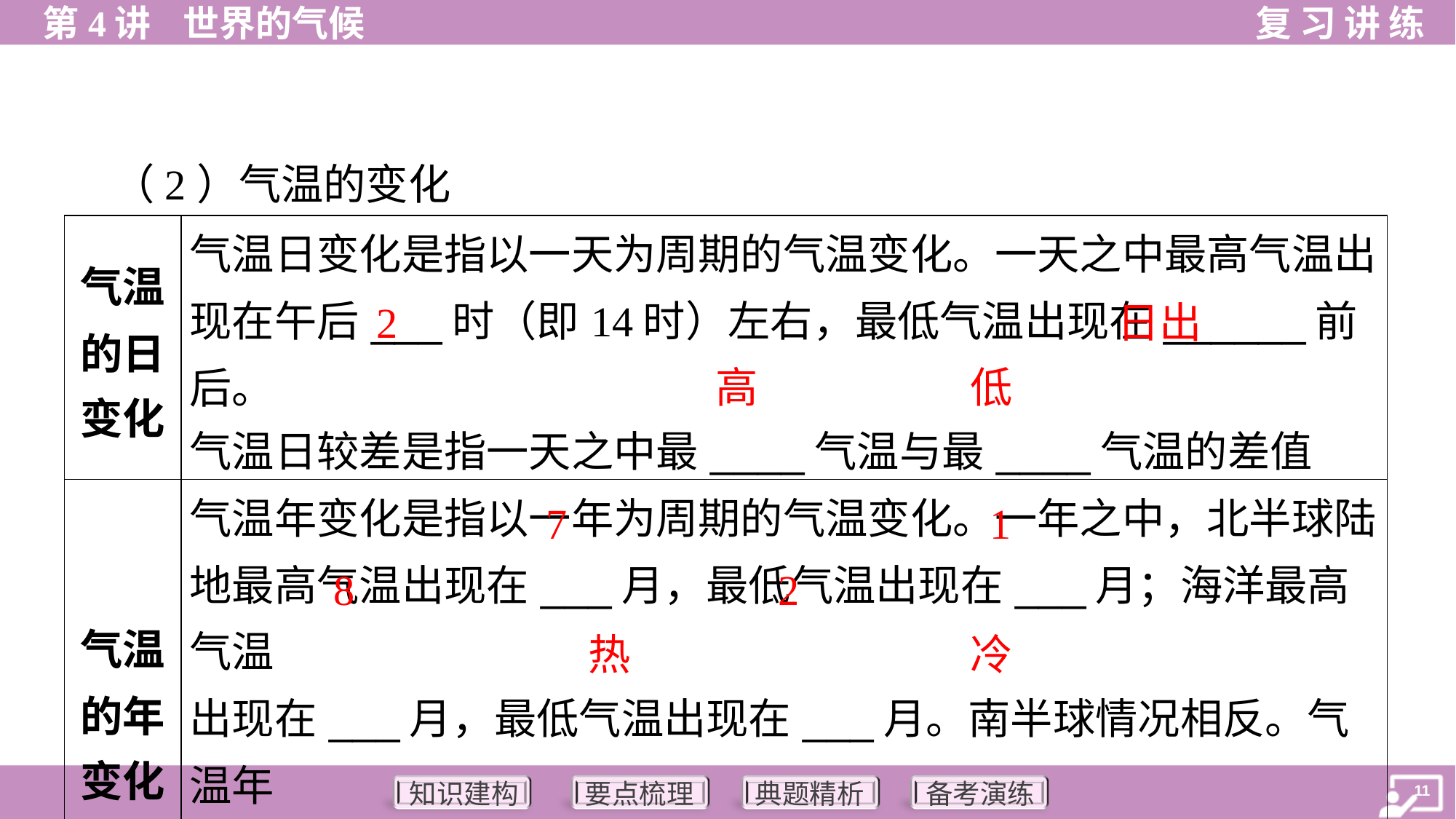

（2）气温的变化
| 气温 的日 变化 | 气温日变化是指以一天为周期的气温变化。一天之中最高气温出 现在午后\_\_\_时（即14时）左右，最低气温出现在\_\_\_\_\_\_前后。 气温日较差是指一天之中最\_\_\_\_气温与最\_\_\_\_气温的差值 |
| --- | --- |
| 气温 的年 变化 | 气温年变化是指以一年为周期的气温变化。一年之中，北半球陆 地最高气温出现在\_\_\_月，最低气温出现在\_\_\_月；海洋最高气温 出现在\_\_\_月，最低气温出现在\_\_\_月。南半球情况相反。气温年 较差是指一年之中最\_\_\_\_月平均气温与最\_\_\_\_月平均气温的差值 |
2
日出
高
低
7
1
8
2
热
冷